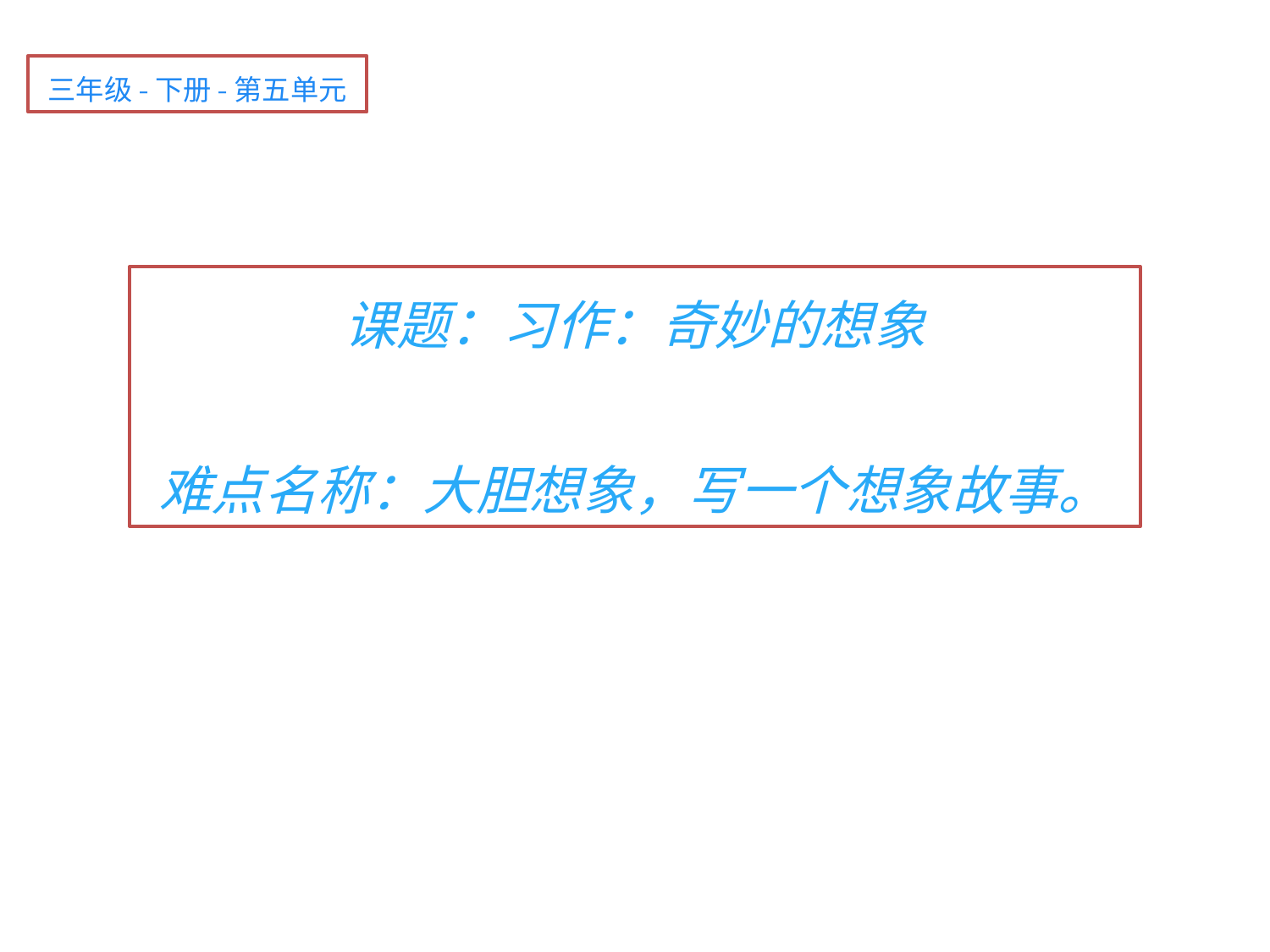

三年级-下册-第五单元
课题：习作：奇妙的想象

难点名称：大胆想象，写一个想象故事。
1